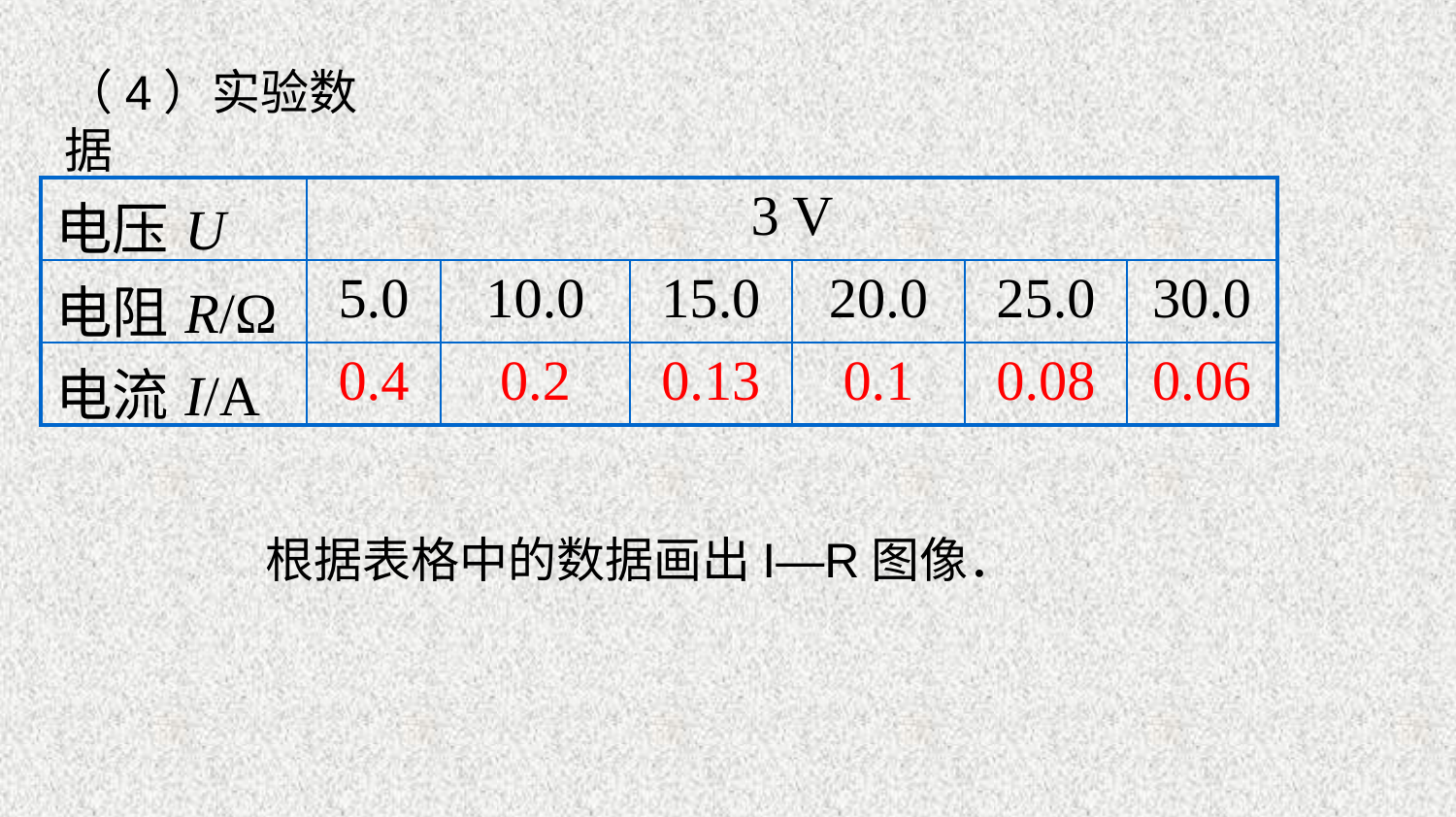

（4）实验数据
| 电压U | 3 V |  |  |  |  |  |
| --- | --- | --- | --- | --- | --- | --- |
| 电阻R/Ω | 5.0 | 10.0 | 15.0 | 20.0 | 25.0 | 30.0 |
| 电流I/A | 0.4 | 0.2 | 0.13 | 0.1 | 0.08 | 0.06 |
根据表格中的数据画出I—R图像．